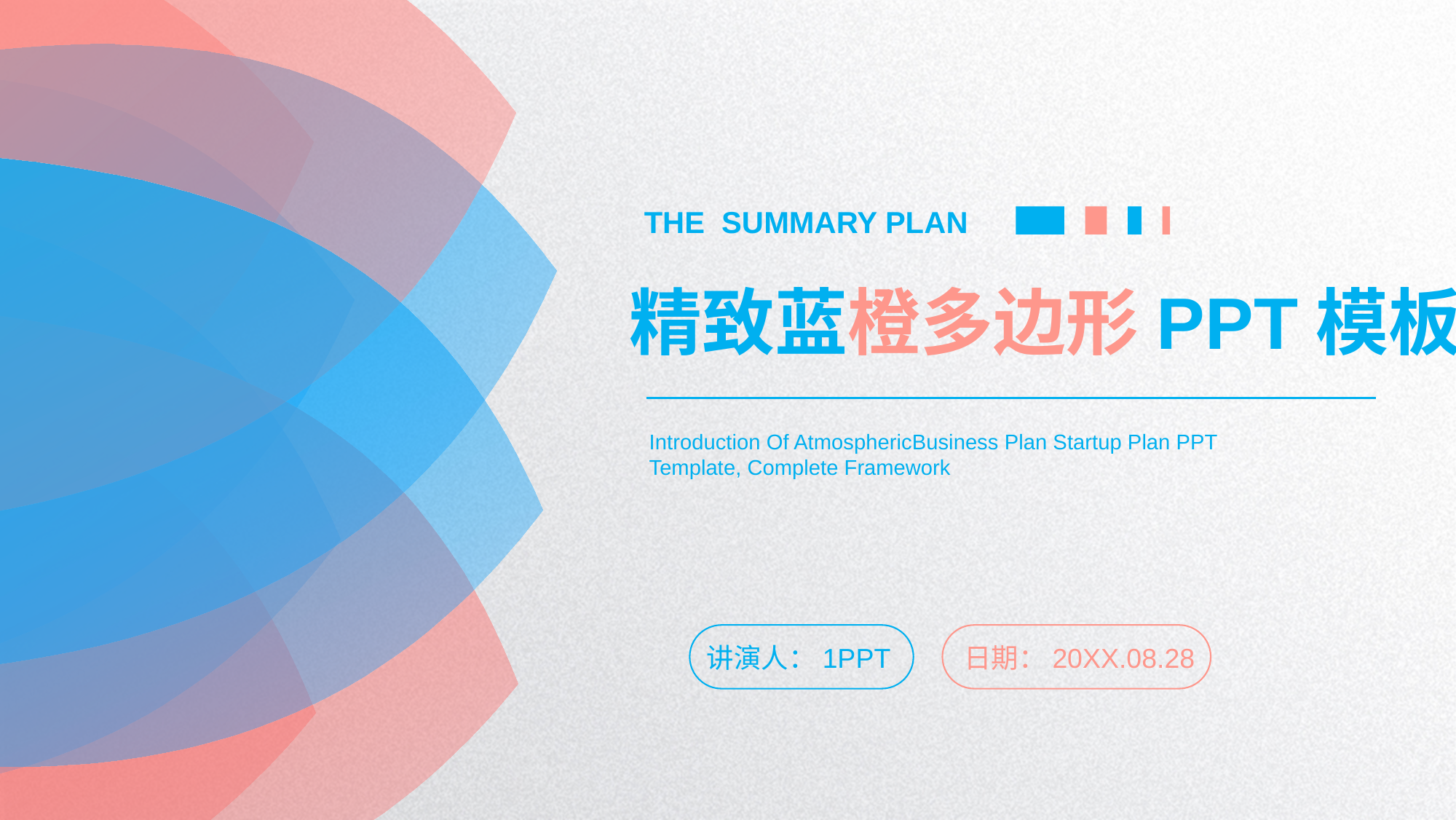

THE  SUMMARY PLAN

精致蓝橙多边形PPT模板

Introduction Of AtmosphericBusiness Plan Startup Plan PPT Template, Complete Framework

日期：20XX.08.28
讲演人：1PPT